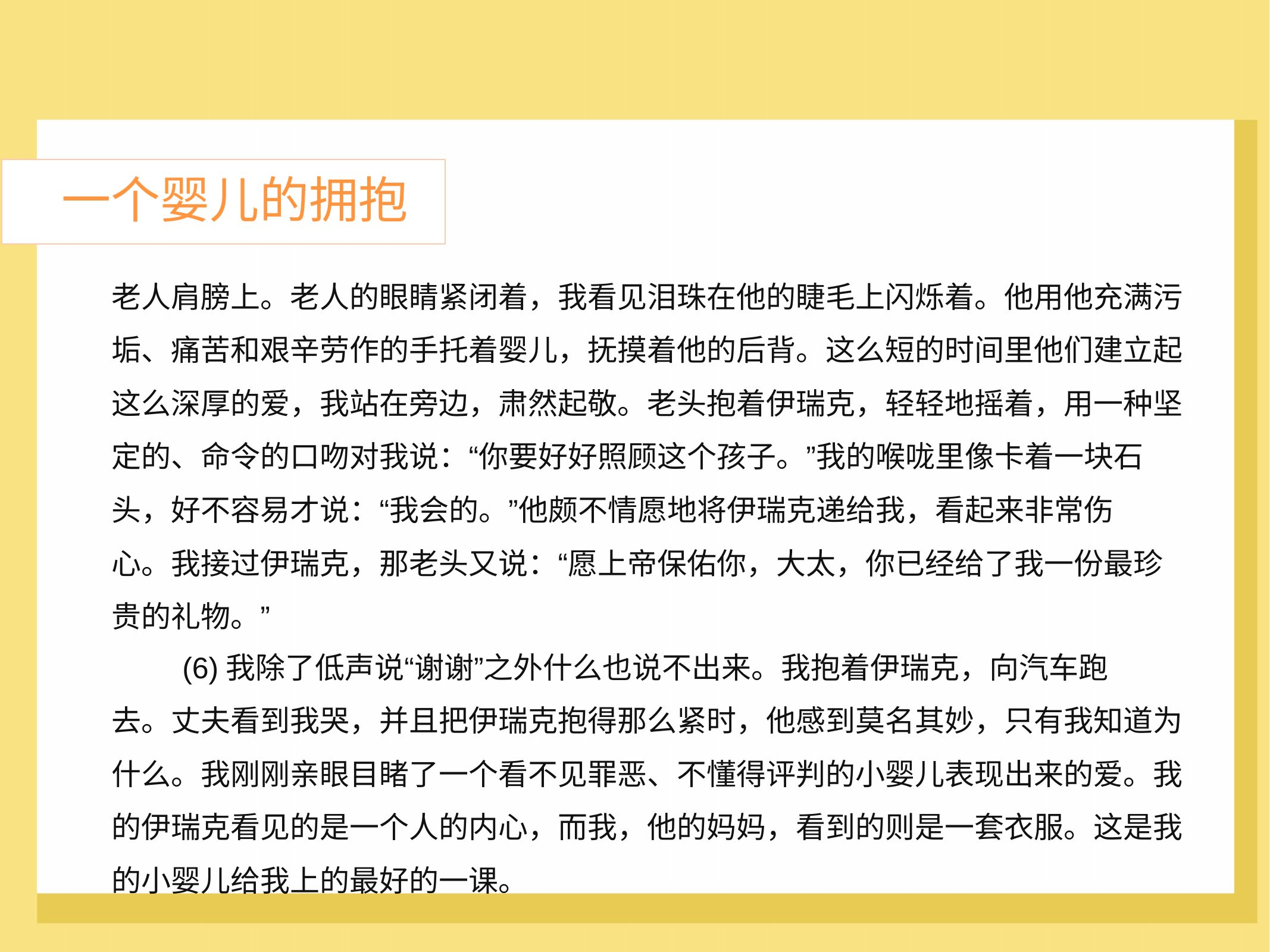

一个婴儿的拥抱
老人肩膀上。老人的眼睛紧闭着，我看见泪珠在他的睫毛上闪烁着。他用他充满污

垢、痛苦和艰辛劳作的手托着婴儿，抚摸着他的后背。这么短的时间里他们建立起

这么深厚的爱，我站在旁边，肃然起敬。老头抱着伊瑞克，轻轻地摇着，用一种坚

定的、命令的口吻对我说：“你要好好照顾这个孩子。”我的喉咙里像卡着一块石

头，好不容易才说：“我会的。”他颇不情愿地将伊瑞克递给我，看起来非常伤

心。我接过伊瑞克，那老头又说：“愿上帝保佑你，大太，你已经给了我一份最珍

贵的礼物。”
	(6)我除了低声说“谢谢”之外什么也说不出来。我抱着伊瑞克，向汽车跑

去。丈夫看到我哭，并且把伊瑞克抱得那么紧时，他感到莫名其妙，只有我知道为

什么。我刚刚亲眼目睹了一个看不见罪恶、不懂得评判的小婴儿表现出来的爱。我

的伊瑞克看见的是一个人的内心，而我，他的妈妈，看到的则是一套衣服。这是我

的小婴儿给我上的最好的一课。